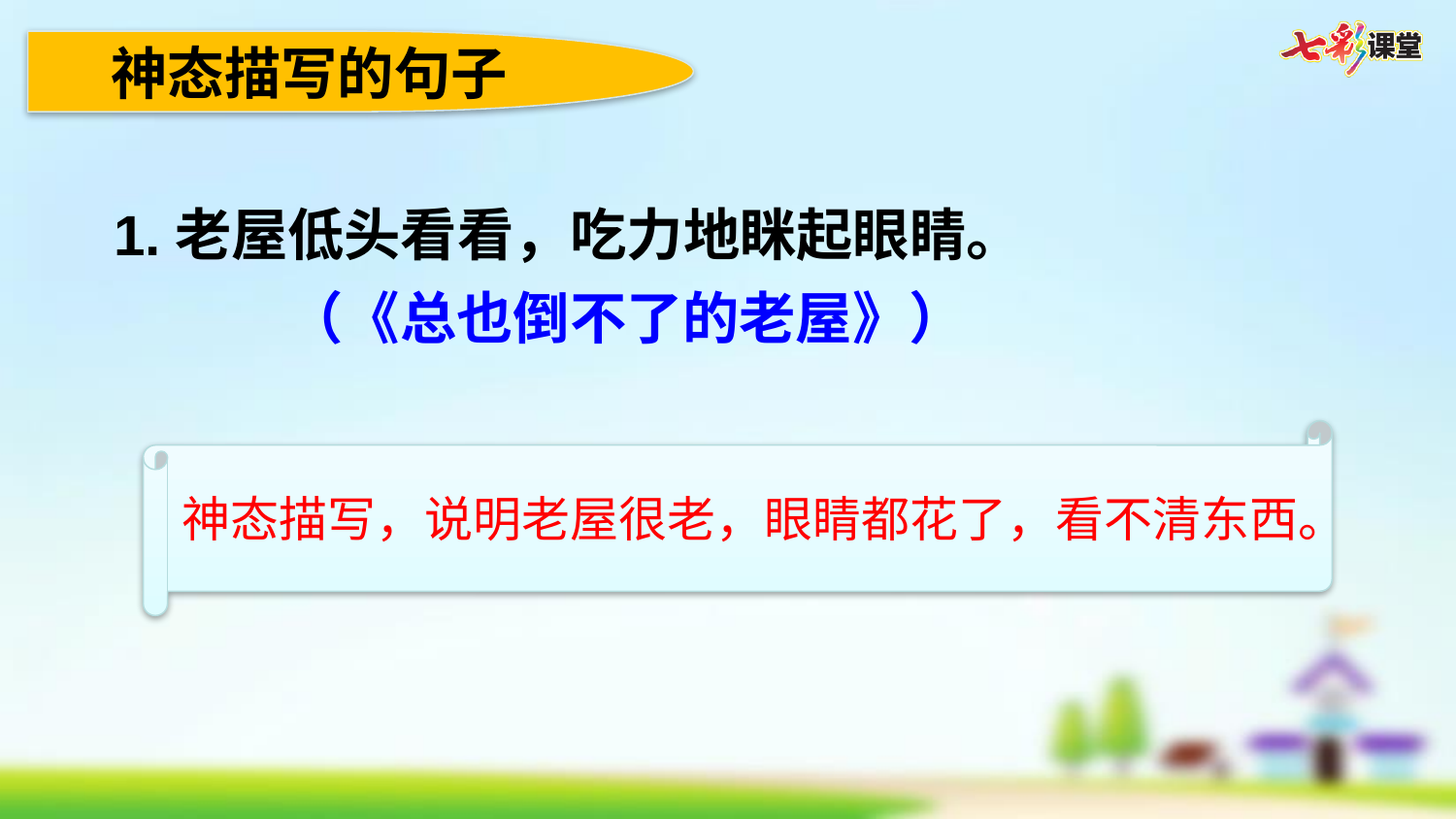

神态描写的句子
    1.老屋低头看看，吃力地眯起眼睛。
                  （《总也倒不了的老屋》）
神态描写，说明老屋很老，眼睛都花了，看不清东西。